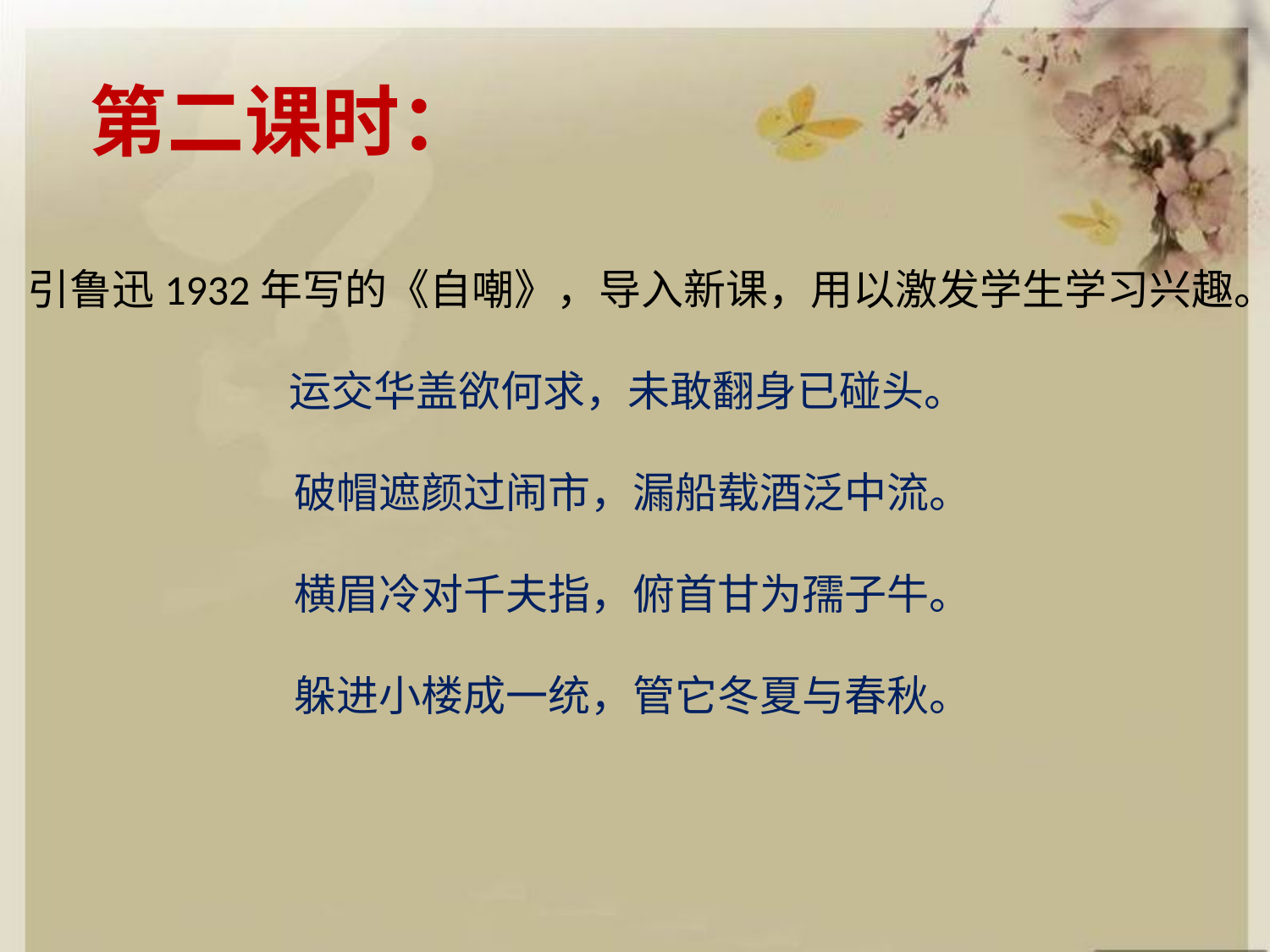

第二课时：
引鲁迅1932年写的《自嘲》，导入新课，用以激发学生学习兴趣。
运交华盖欲何求，未敢翻身已碰头。
破帽遮颜过闹市，漏船载酒泛中流。
横眉冷对千夫指，俯首甘为孺子牛。
躲进小楼成一统，管它冬夏与春秋。